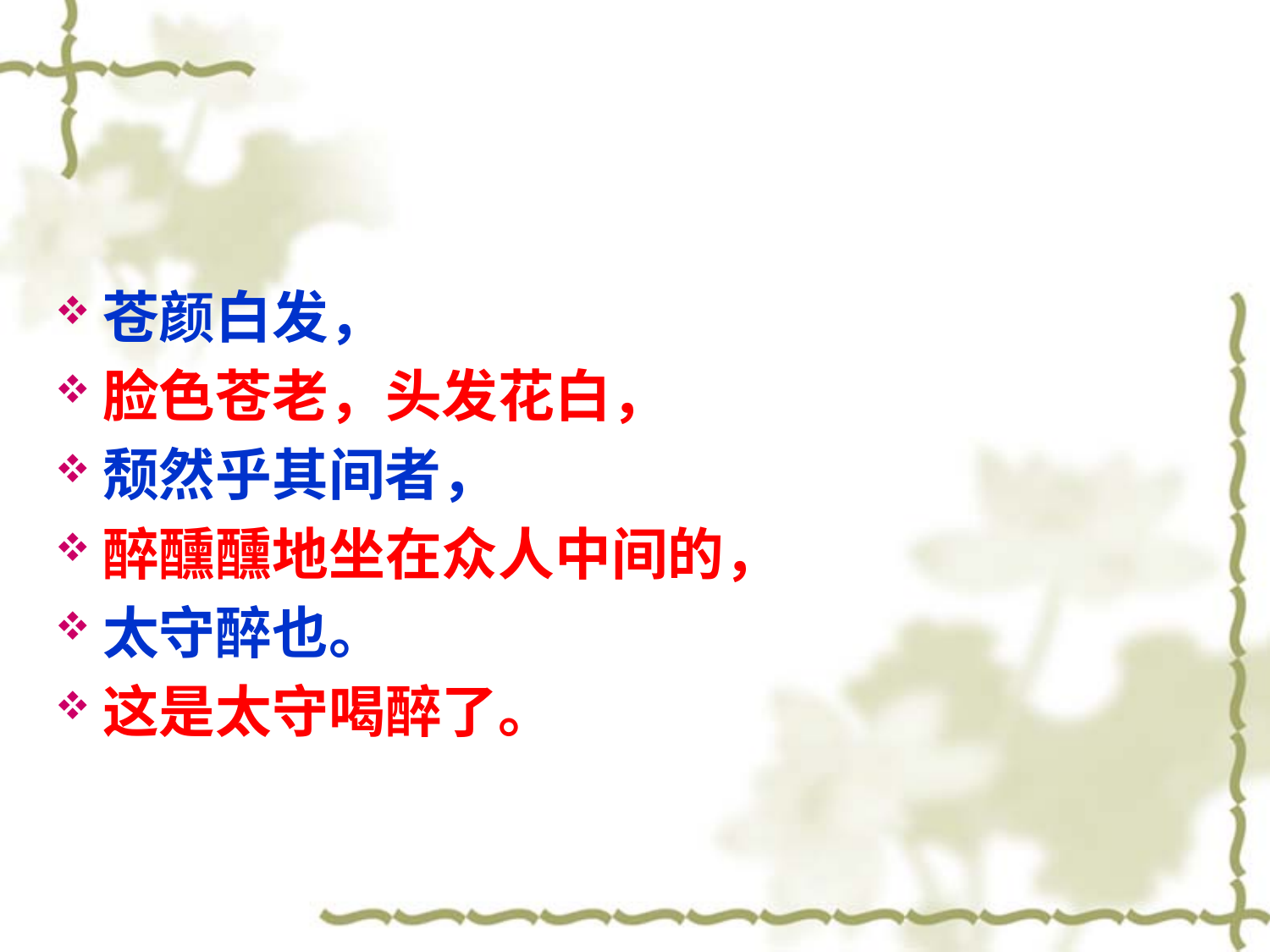

苍颜白发，
脸色苍老，头发花白，
颓然乎其间者，
醉醺醺地坐在众人中间的，
太守醉也。
这是太守喝醉了。